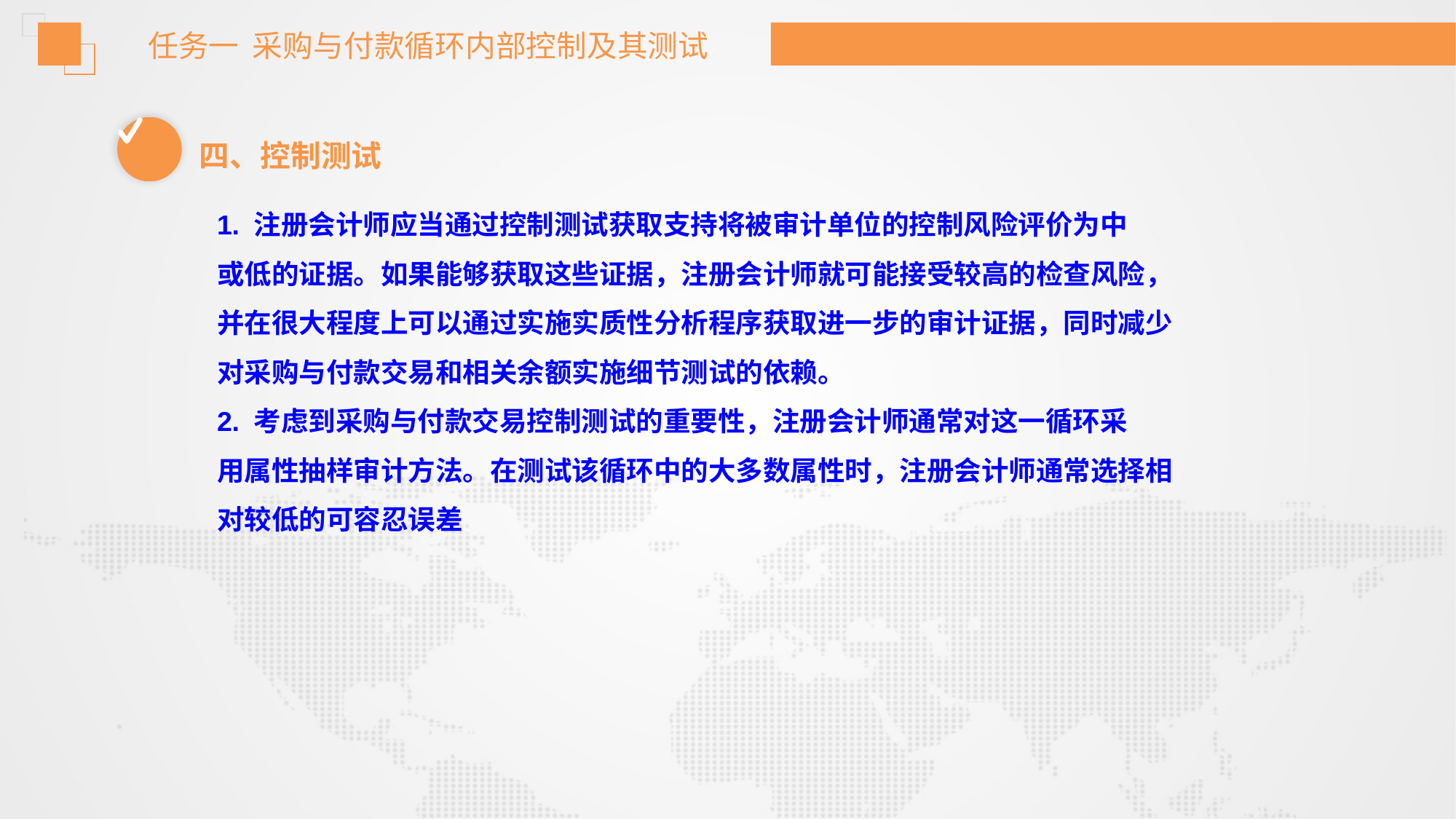

任务一  采购与付款循环内部控制及其测试

四、控制测试
1. 注册会计师应当通过控制测试获取支持将被审计单位的控制风险评价为中
或低的证据。如果能够获取这些证据，注册会计师就可能接受较高的检查风险，
并在很大程度上可以通过实施实质性分析程序获取进一步的审计证据，同时减少
对采购与付款交易和相关余额实施细节测试的依赖。
2. 考虑到采购与付款交易控制测试的重要性，注册会计师通常对这一循环采
用属性抽样审计方法。在测试该循环中的大多数属性时，注册会计师通常选择相
对较低的可容忍误差